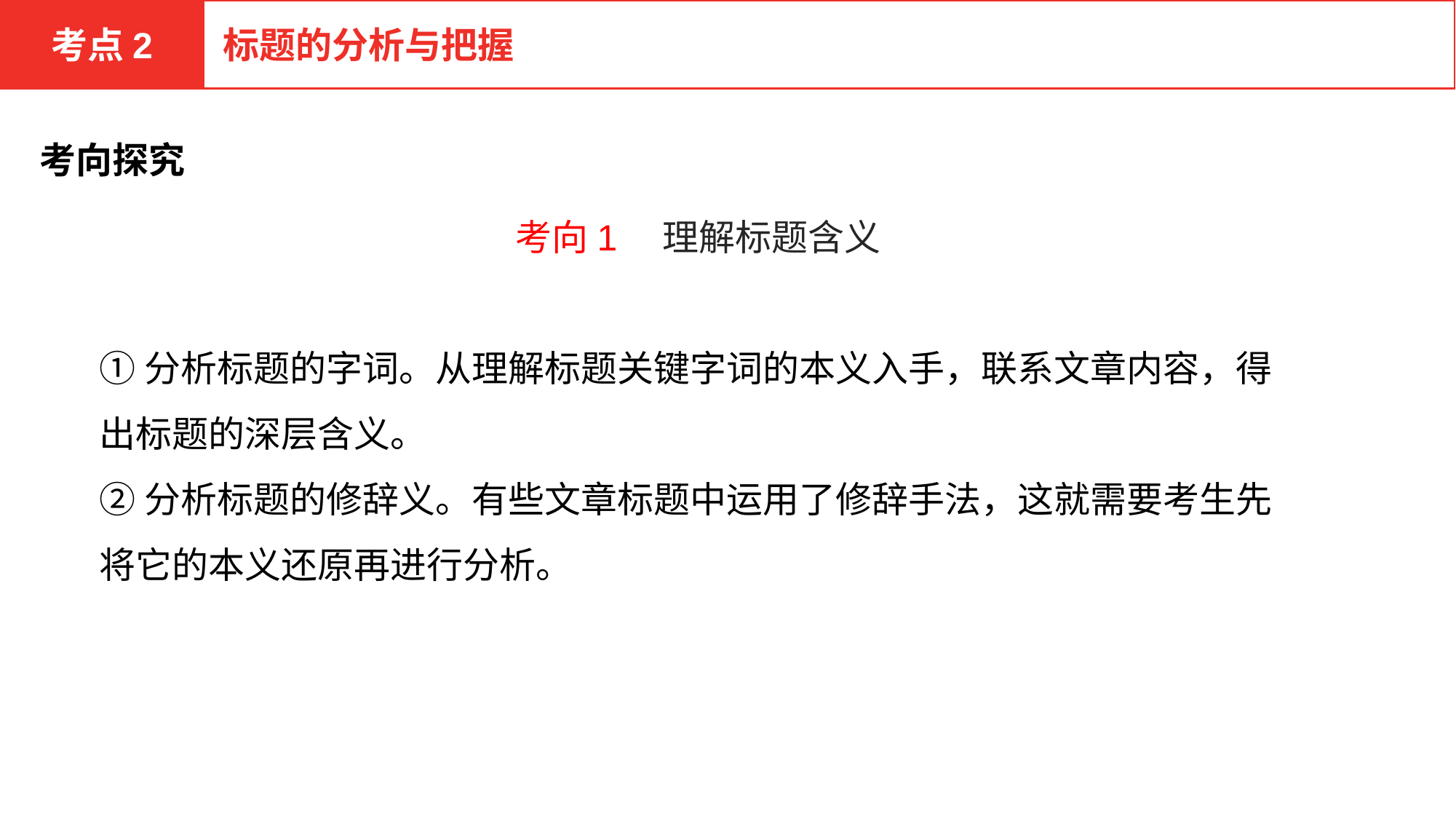

考点2
标题的分析与把握
考向探究
考向1　理解标题含义

①分析标题的字词。从理解标题关键字词的本义入手，联系文章内容，得出标题的深层含义。
②分析标题的修辞义。有些文章标题中运用了修辞手法，这就需要考生先将它的本义还原再进行分析。